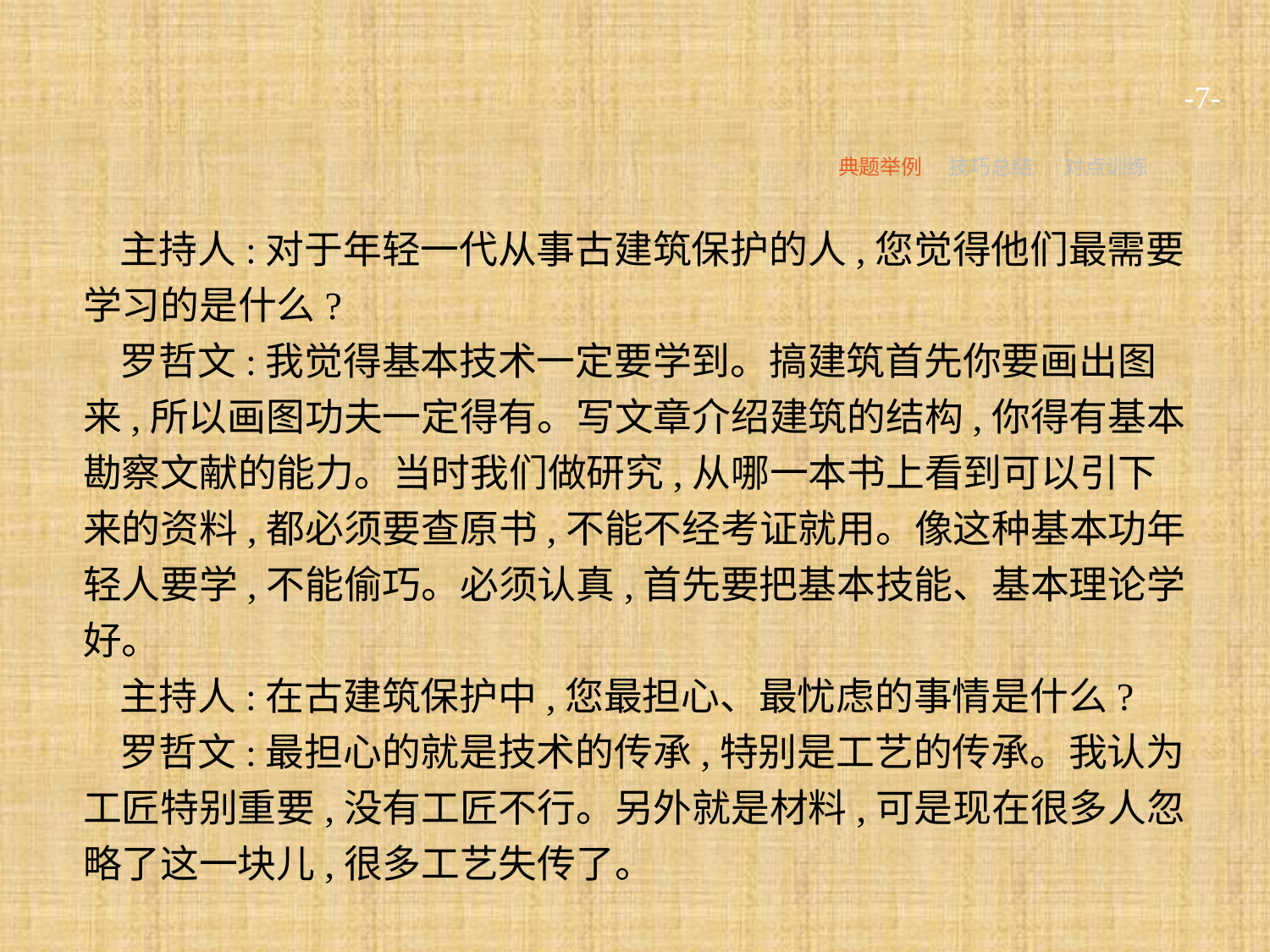

-7-
典题举例
技巧总结
对点训练
主持人:对于年轻一代从事古建筑保护的人,您觉得他们最需要学习的是什么?
罗哲文:我觉得基本技术一定要学到。搞建筑首先你要画出图来,所以画图功夫一定得有。写文章介绍建筑的结构,你得有基本勘察文献的能力。当时我们做研究,从哪一本书上看到可以引下来的资料,都必须要查原书,不能不经考证就用。像这种基本功年轻人要学,不能偷巧。必须认真,首先要把基本技能、基本理论学好。
主持人:在古建筑保护中,您最担心、最忧虑的事情是什么?
罗哲文:最担心的就是技术的传承,特别是工艺的传承。我认为工匠特别重要,没有工匠不行。另外就是材料,可是现在很多人忽略了这一块儿,很多工艺失传了。